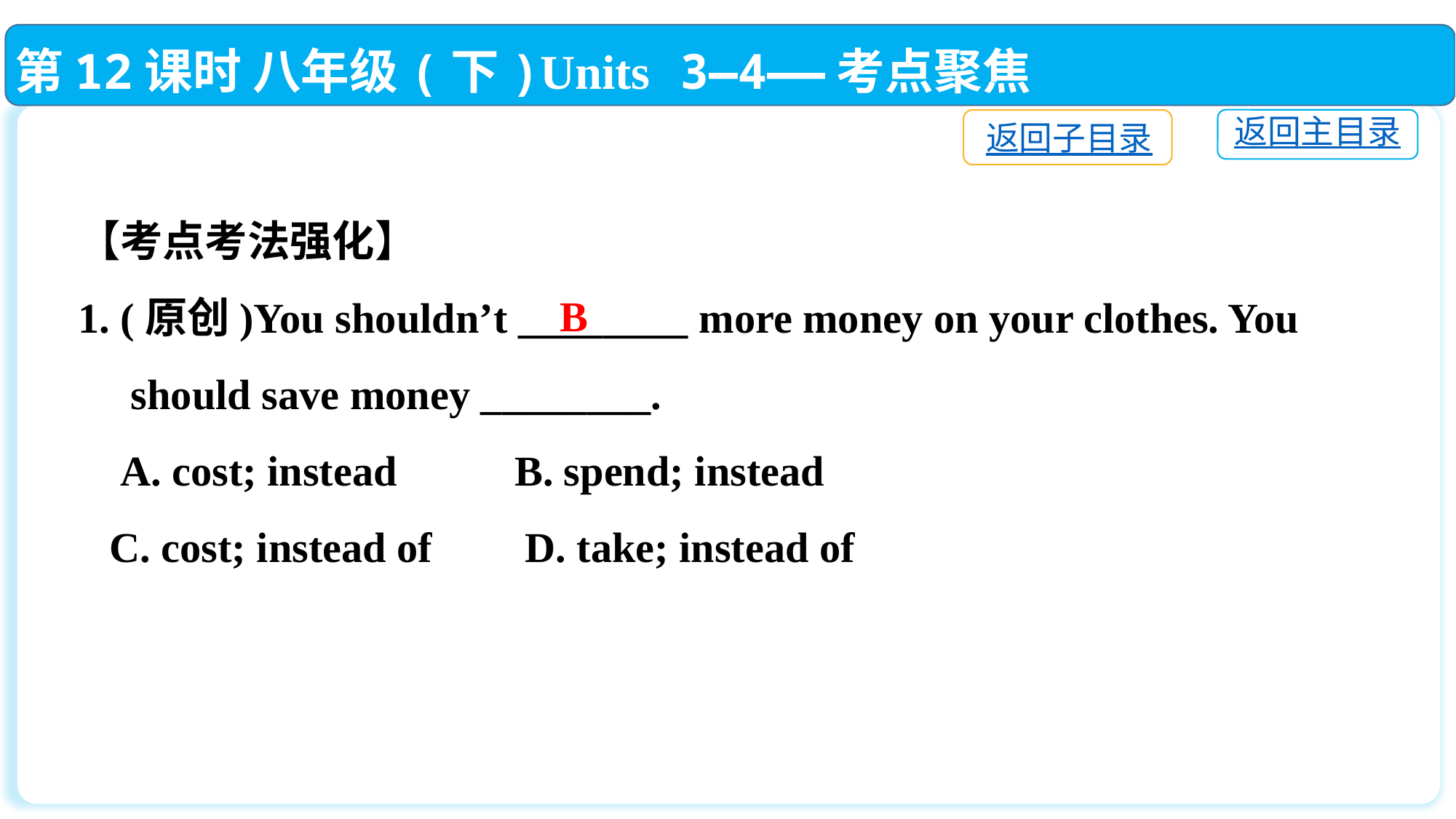

第12课时 八年级(下)Units 3—4——考点聚焦

返回主目录

返回子目录
【考点考法强化】
1. (原创)You shouldn’t ________ more money on your clothes. You
     should save money ________.
    A. cost; instead		B. spend; instead
   C. cost; instead of	 D. take; instead of

B